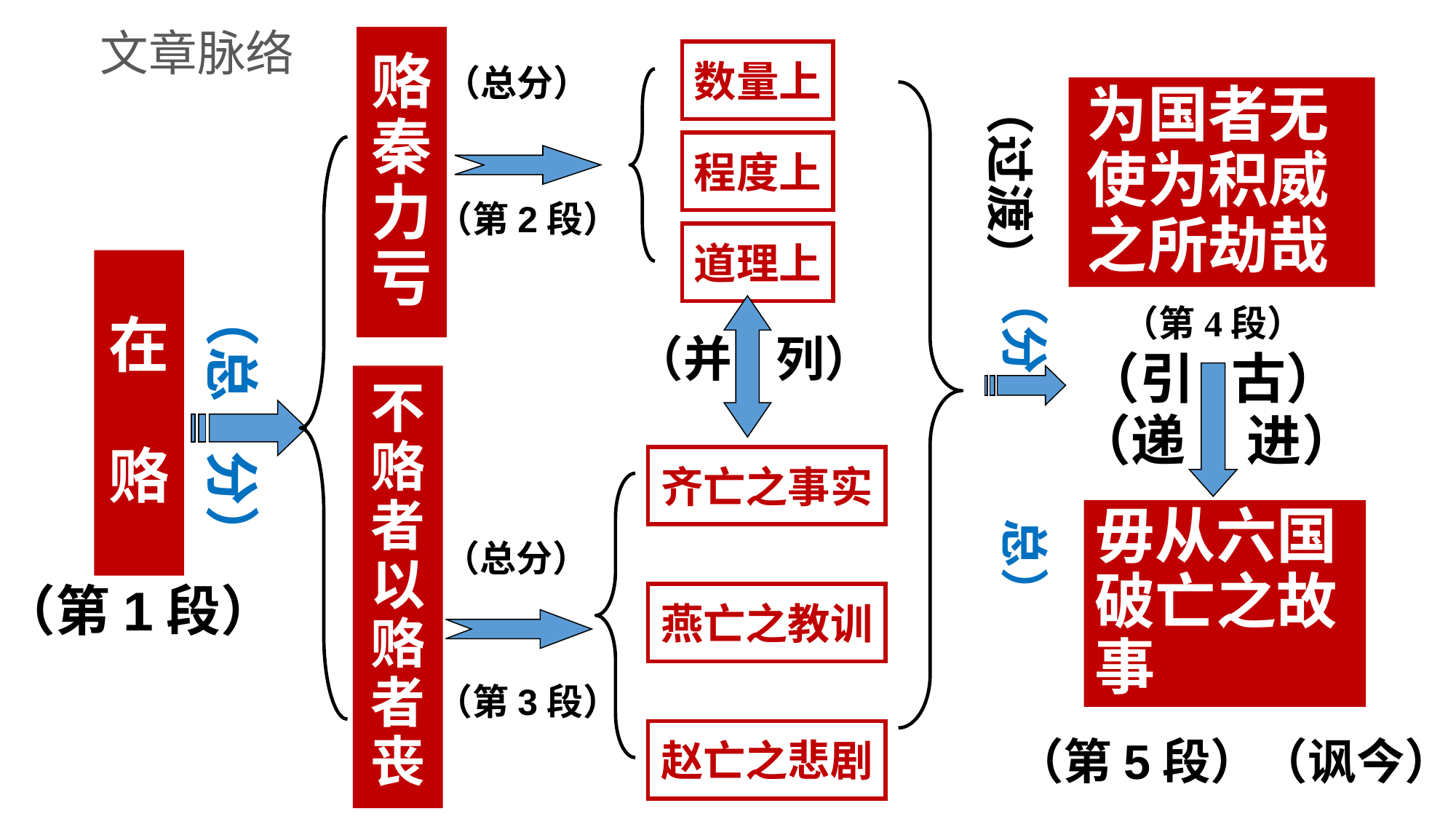

文章脉络
赂 秦 力 亏
数量上
（总分）

（过渡）
为国者无使为积威之所劫哉

程度上

（第2段）
道理上
弊   在   赂   秦
（分             总）
（总    分）
（第4段）
（引   古）

（并    列）

不赂者以赂者丧

（递     进）
齐亡之事实

毋从六国破亡之故事
（总分）
（第1段）
燕亡之教训

（第3段）
赵亡之悲剧
（第5段）（讽今）